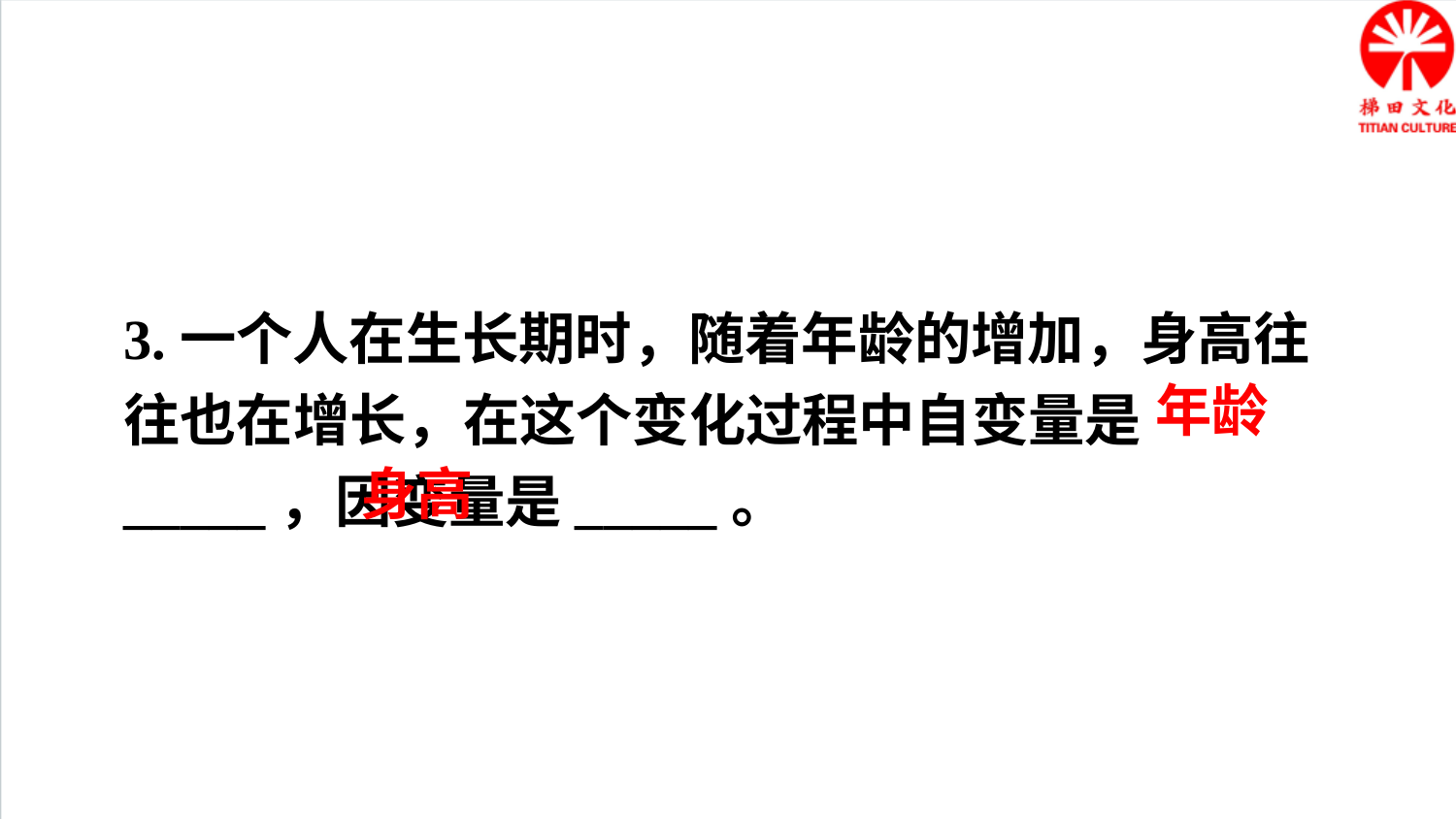

3.一个人在生长期时，随着年龄的增加，身高往往也在增长，在这个变化过程中自变量是_____，因变量是_____。
年龄
身高